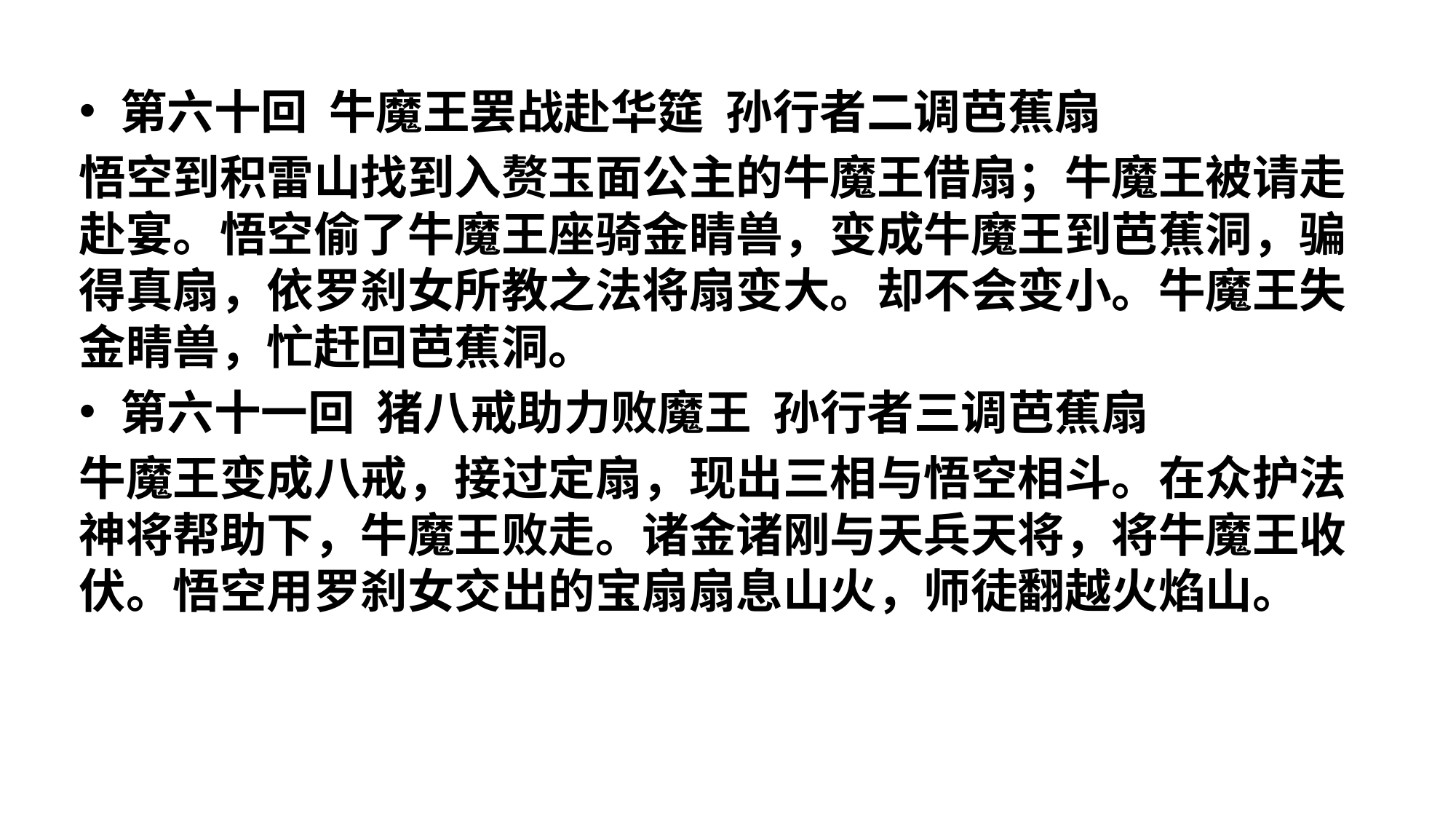

第六十回  牛魔王罢战赴华筵  孙行者二调芭蕉扇
悟空到积雷山找到入赘玉面公主的牛魔王借扇；牛魔王被请走赴宴。悟空偷了牛魔王座骑金睛兽，变成牛魔王到芭蕉洞，骗得真扇，依罗刹女所教之法将扇变大。却不会变小。牛魔王失金睛兽，忙赶回芭蕉洞。
第六十一回  猪八戒助力败魔王  孙行者三调芭蕉扇
牛魔王变成八戒，接过定扇，现出三相与悟空相斗。在众护法神将帮助下，牛魔王败走。诸金诸刚与天兵天将，将牛魔王收伏。悟空用罗刹女交出的宝扇扇息山火，师徒翻越火焰山。